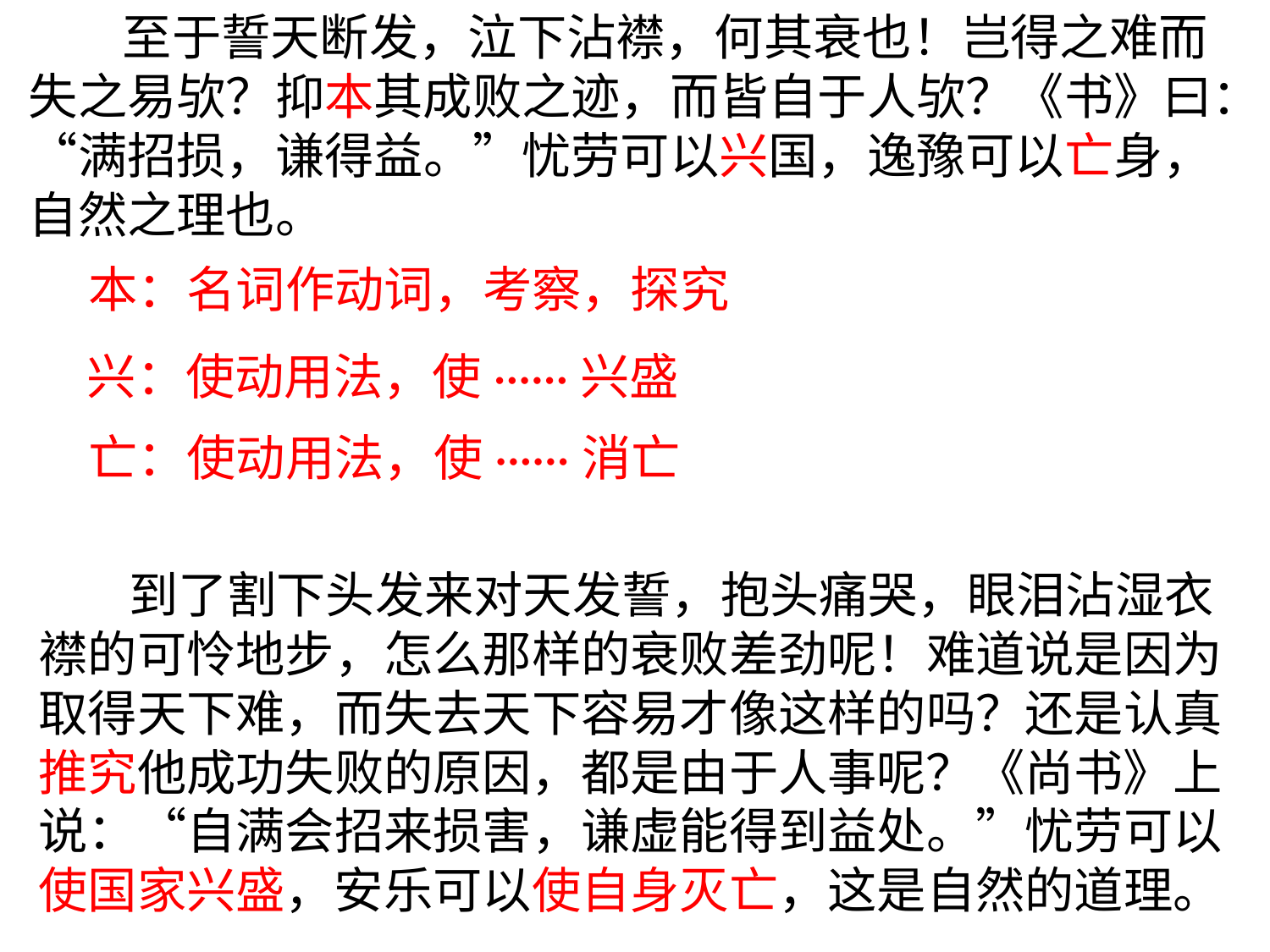

至于誓天断发，泣下沾襟，何其衰也！岂得之难而失之易欤？抑本其成败之迹，而皆自于人欤？《书》曰：“满招损，谦得益。”忧劳可以兴国，逸豫可以亡身，自然之理也。
本：名词作动词，考察，探究
兴：使动用法，使······兴盛
亡：使动用法，使······消亡
　      到了割下头发来对天发誓，抱头痛哭，眼泪沾湿衣襟的可怜地步，怎么那样的衰败差劲呢！难道说是因为取得天下难，而失去天下容易才像这样的吗？还是认真推究他成功失败的原因，都是由于人事呢？《尚书》上说：“自满会招来损害，谦虚能得到益处。”忧劳可以使国家兴盛，安乐可以使自身灭亡，这是自然的道理。